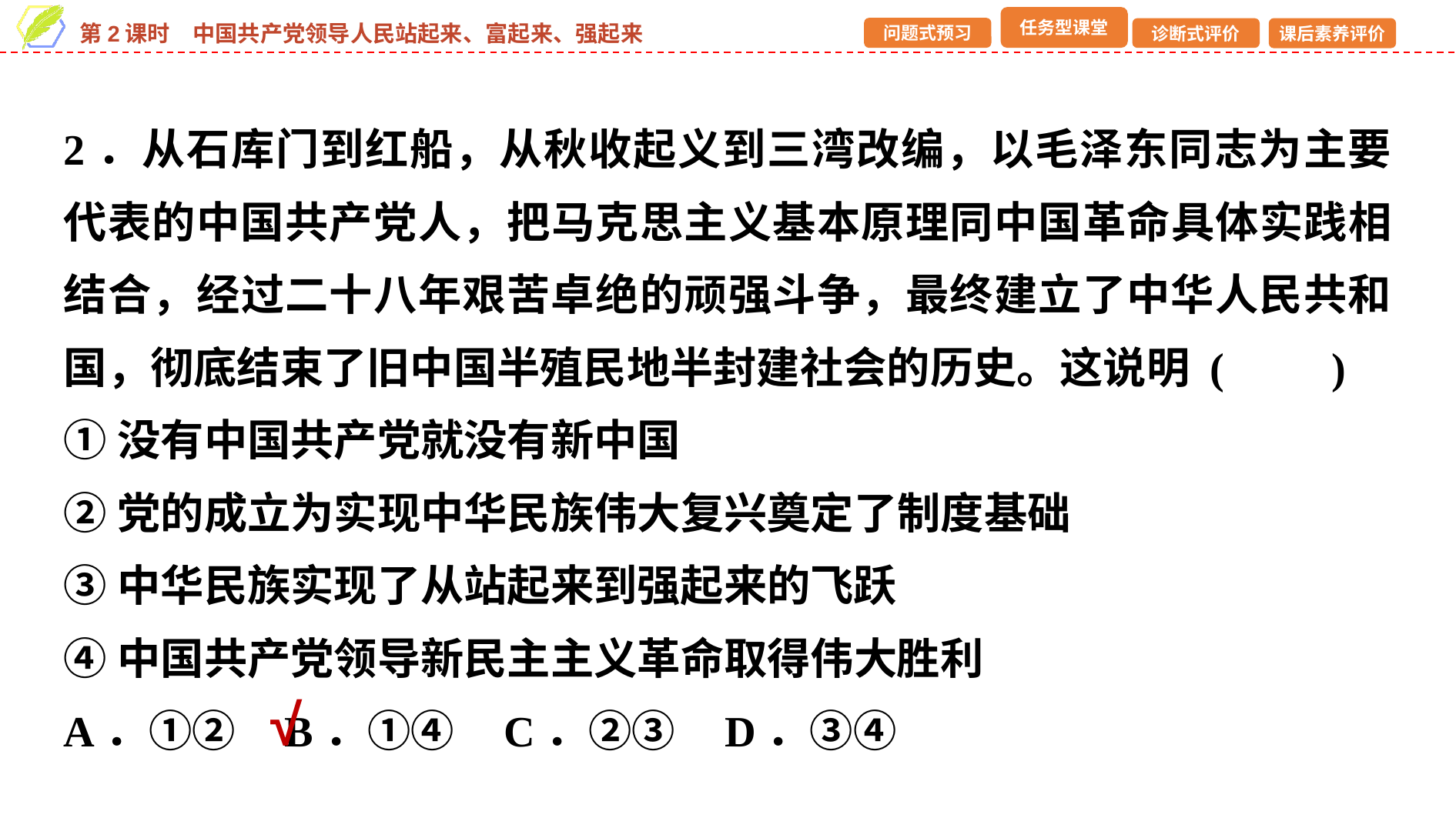

2．从石库门到红船，从秋收起义到三湾改编，以毛泽东同志为主要代表的中国共产党人，把马克思主义基本原理同中国革命具体实践相结合，经过二十八年艰苦卓绝的顽强斗争，最终建立了中华人民共和国，彻底结束了旧中国半殖民地半封建社会的历史。这说明 (　　)
①没有中国共产党就没有新中国
②党的成立为实现中华民族伟大复兴奠定了制度基础
③中华民族实现了从站起来到强起来的飞跃
④中国共产党领导新民主主义革命取得伟大胜利
A．①②    B．①④    C．②③    D．③④
√